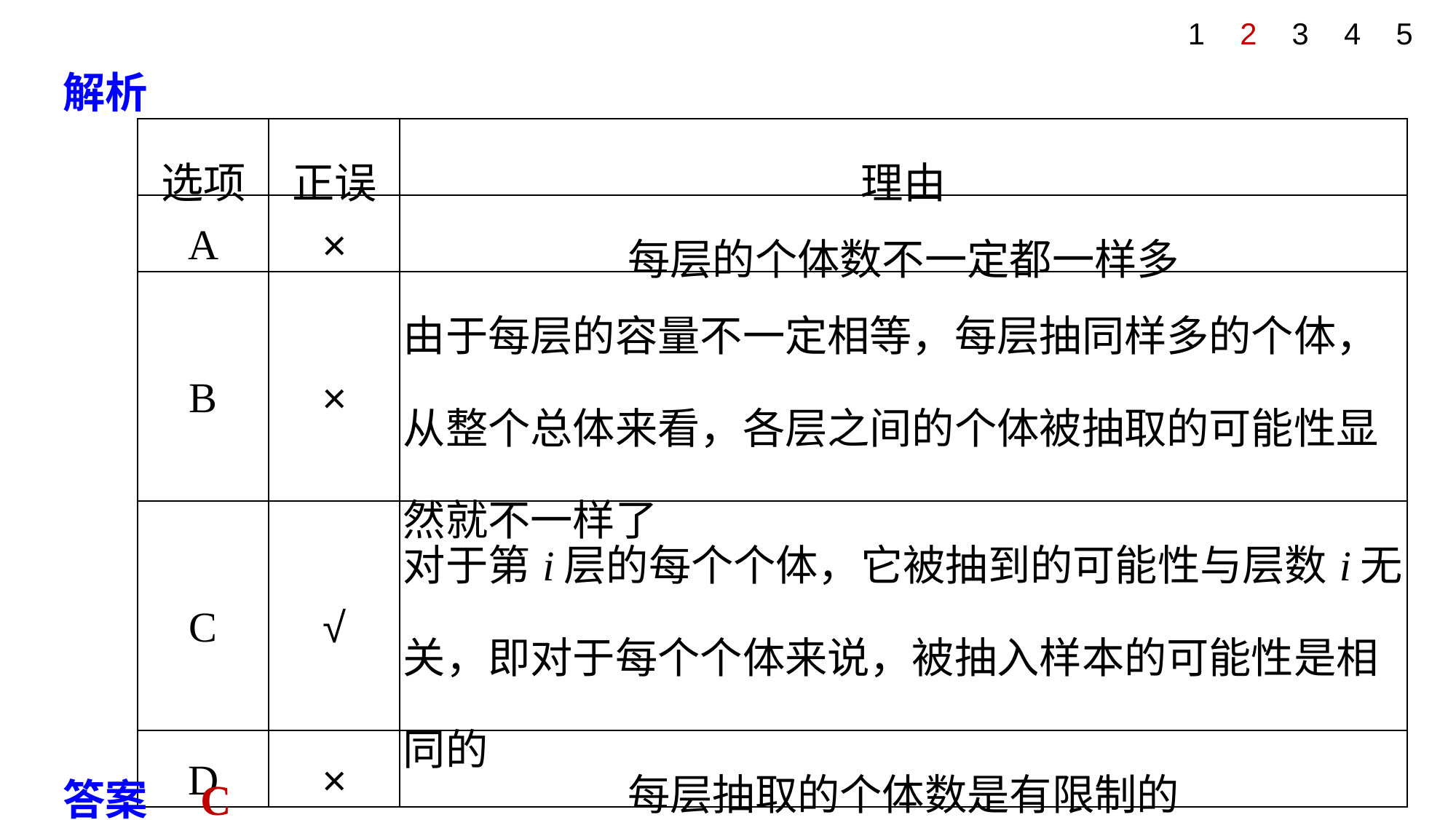

1
2
3
4
5
解析
| 选项 | 正误 | 理由 |
| --- | --- | --- |
| A | × | 每层的个体数不一定都一样多 |
| B | × | 由于每层的容量不一定相等，每层抽同样多的个体，从整个总体来看，各层之间的个体被抽取的可能性显然就不一样了 |
| C | √ | 对于第i层的每个个体，它被抽到的可能性与层数i无关，即对于每个个体来说，被抽入样本的可能性是相同的 |
| D | × | 每层抽取的个体数是有限制的 |
答案　C